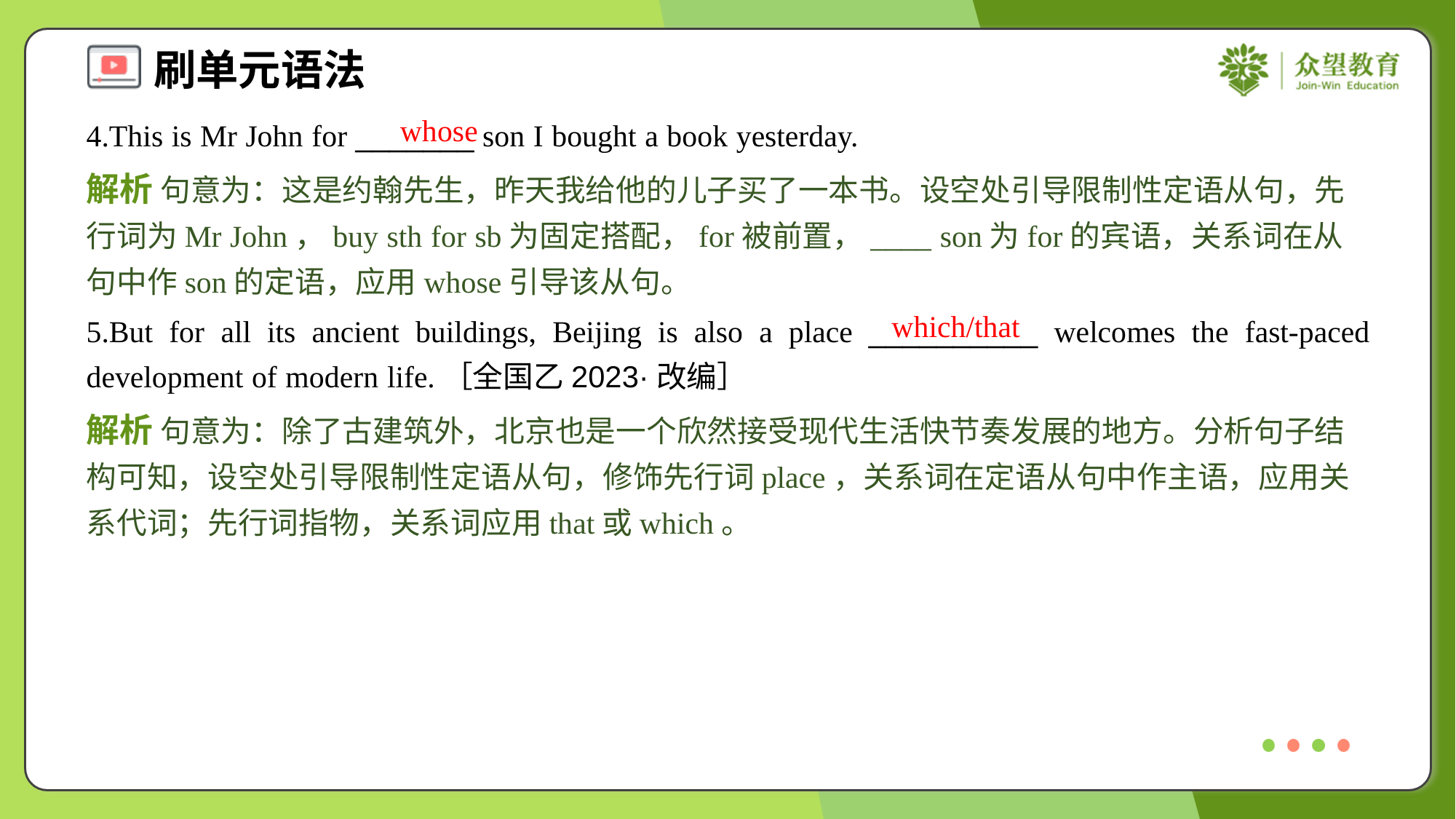

whose
4.This is Mr John for _______ son I bought a book yesterday.
解析 句意为：这是约翰先生，昨天我给他的儿子买了一本书。设空处引导限制性定语从句，先行词为Mr John，buy sth for sb为固定搭配，for被前置，____ son为for的宾语，关系词在从句中作son的定语，应用whose引导该从句。
which/that
5.But for all its ancient buildings, Beijing is also a place __________ welcomes the fast-paced development of modern life.［全国乙2023·改编］
解析 句意为：除了古建筑外，北京也是一个欣然接受现代生活快节奏发展的地方。分析句子结构可知，设空处引导限制性定语从句，修饰先行词place，关系词在定语从句中作主语，应用关系代词；先行词指物，关系词应用that或which。